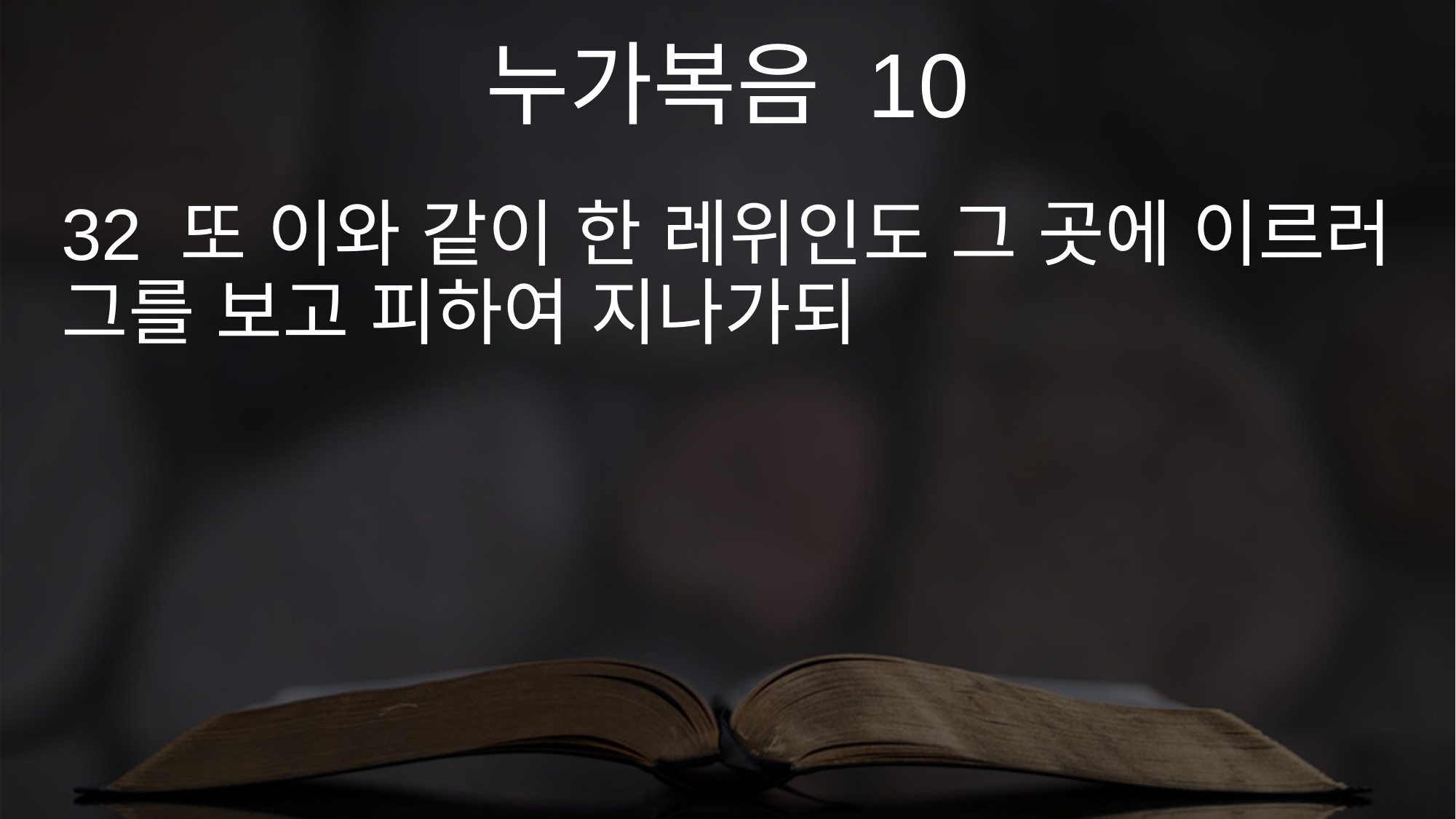

누가복음 10
32 또 이와 같이 한 레위인도 그 곳에 이르러 그를 보고 피하여 지나가되